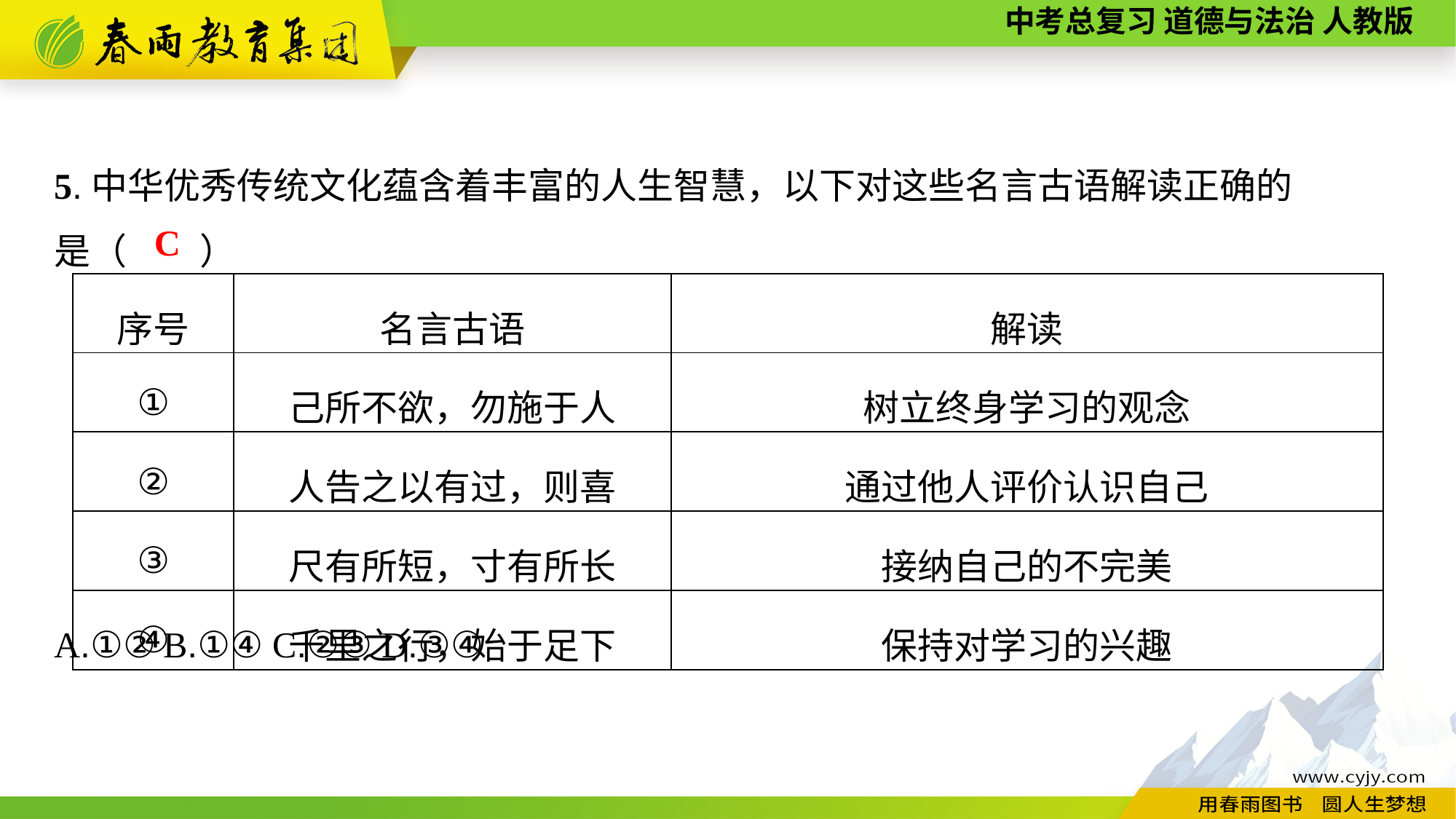

5.中华优秀传统文化蕴含着丰富的人生智慧，以下对这些名言古语解读正确的
是（　　）

A.①②	B.①④	C.②③	D.③④
C
| 序号 | 名言古语 | 解读 |
| --- | --- | --- |
| ① | 己所不欲，勿施于人 | 树立终身学习的观念 |
| ② | 人告之以有过，则喜 | 通过他人评价认识自己 |
| ③ | 尺有所短，寸有所长 | 接纳自己的不完美 |
| ④ | 千里之行，始于足下 | 保持对学习的兴趣 |